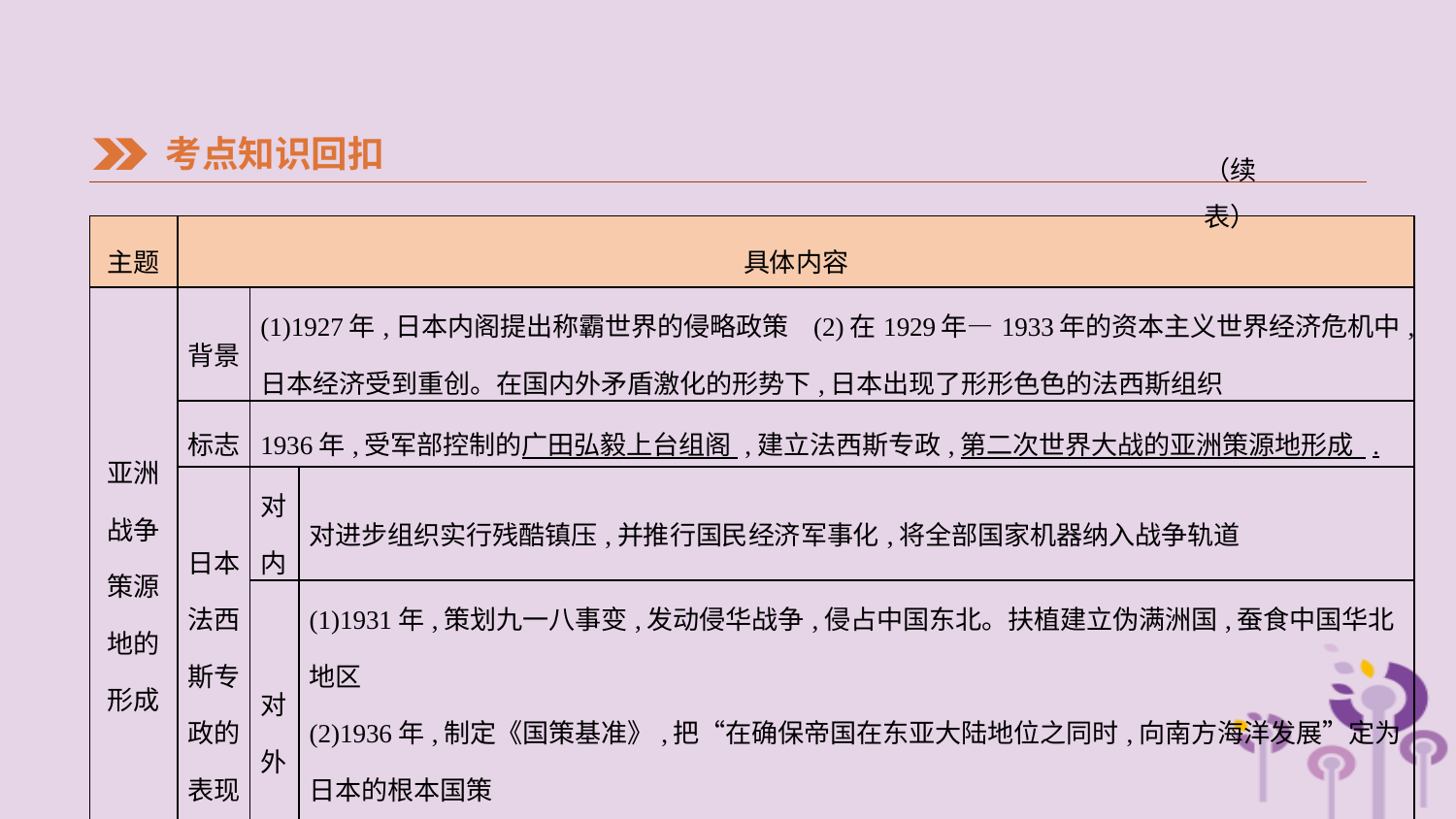

考点知识回扣

（续表）
| 主题 | 具体内容 |  |  |
| --- | --- | --- | --- |
| 亚洲 战争 策源 地的 形成 | 背景 | (1)1927年,日本内阁提出称霸世界的侵略政策 (2)在1929年—1933年的资本主义世界经济危机中,日本经济受到重创。在国内外矛盾激化的形势下,日本出现了形形色色的法西斯组织 |  |
|  | 标志 | 1936年,受军部控制的广田弘毅上台组阁 ,建立法西斯专政,第二次世界大战的亚洲策源地形成 . |  |
|  | 日本法西斯专政的表现 | 对 内 | 对进步组织实行残酷镇压,并推行国民经济军事化,将全部国家机器纳入战争轨道 |
|  |  | 对 外 | (1)1931年,策划九一八事变,发动侵华战争,侵占中国东北。扶植建立伪满洲国,蚕食中国华北地区 (2)1936年,制定《国策基准》,把“在确保帝国在东亚大陆地位之同时,向南方海洋发展”定为日本的根本国策 (3)1937年7月7日,制造七七事变,开始全面侵华战争 |